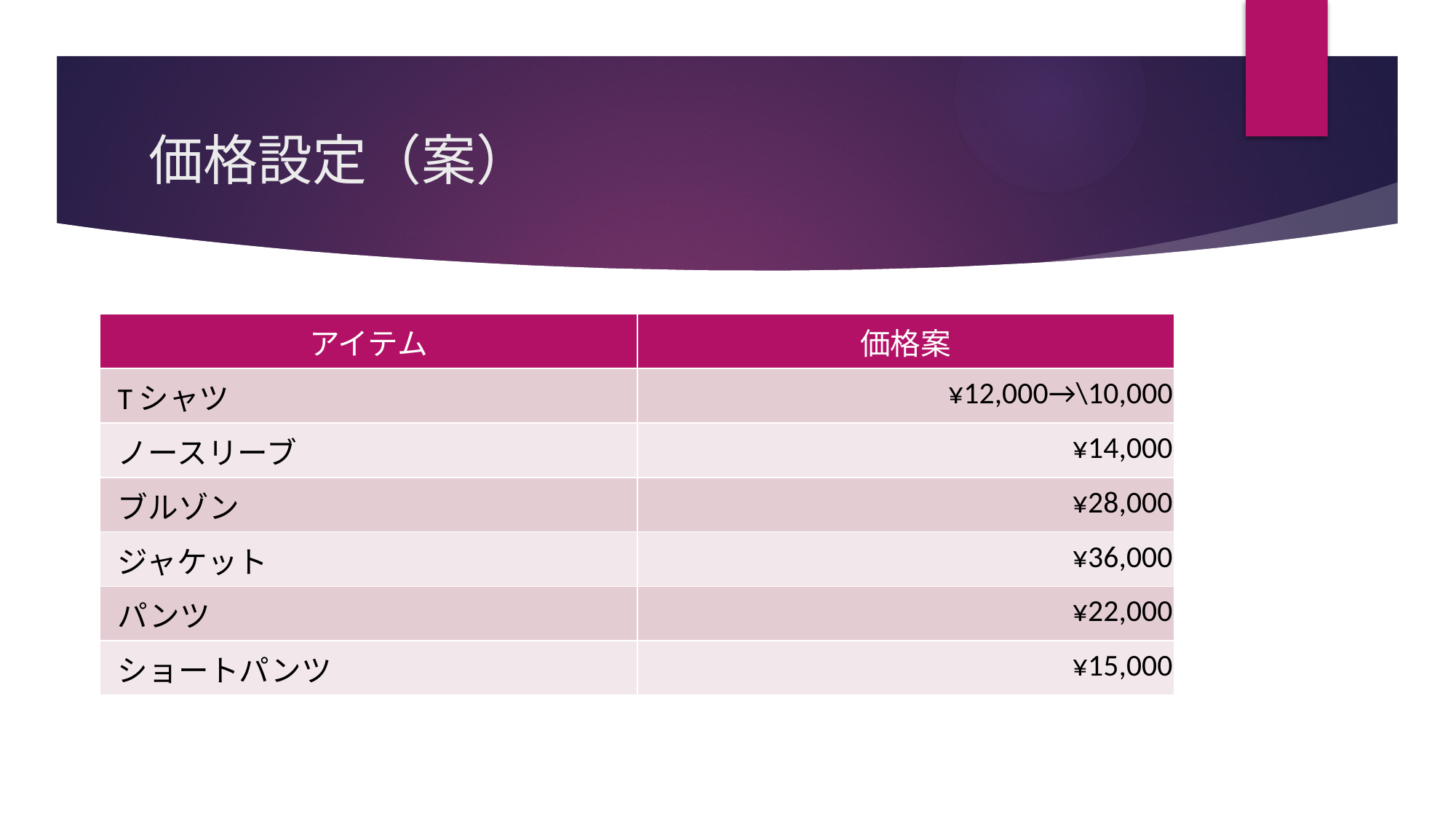

# 価格設定（案）
| アイテム | 価格案 |
| --- | --- |
| Tシャツ | ¥12,000→\10,000 |
| ノースリーブ | ¥14,000 |
| ブルゾン | ¥28,000 |
| ジャケット | ¥36,000 |
| パンツ | ¥22,000 |
| ショートパンツ | ¥15,000 |